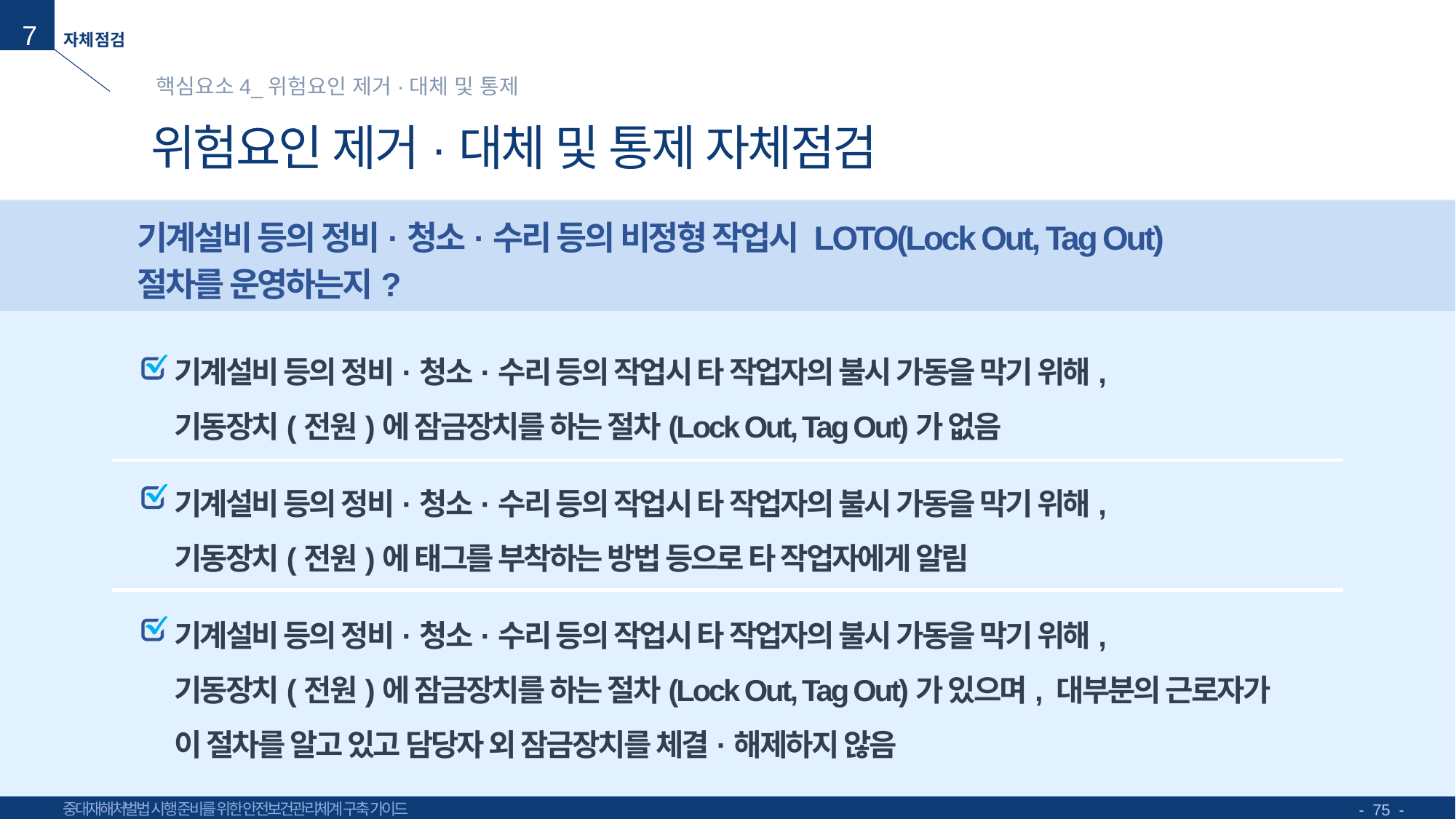

7
핵심요소4_위험요인 제거·대체 및 통제
# 위험요인 제거·대체 및 통제 자체점검

기계설비 등의 정비·청소·수리 등의 비정형 작업시 LOTO(Lock Out, Tag Out)
절차를 운영하는지?
기계설비 등의 정비·청소·수리 등의 작업시 타 작업자의 불시 가동을 막기 위해,
기동장치(전원)에 잠금장치를 하는 절차(Lock Out, Tag Out)가 없음
기계설비 등의 정비·청소·수리 등의 작업시 타 작업자의 불시 가동을 막기 위해,
기동장치(전원)에 태그를 부착하는 방법 등으로 타 작업자에게 알림
기계설비 등의 정비·청소·수리 등의 작업시 타 작업자의 불시 가동을 막기 위해,
기동장치(전원)에 잠금장치를 하는 절차(Lock Out, Tag Out)가 있으며, 대부분의 근로자가
이 절차를 알고 있고 담당자 외 잠금장치를 체결·해제하지 않음

-  75  -